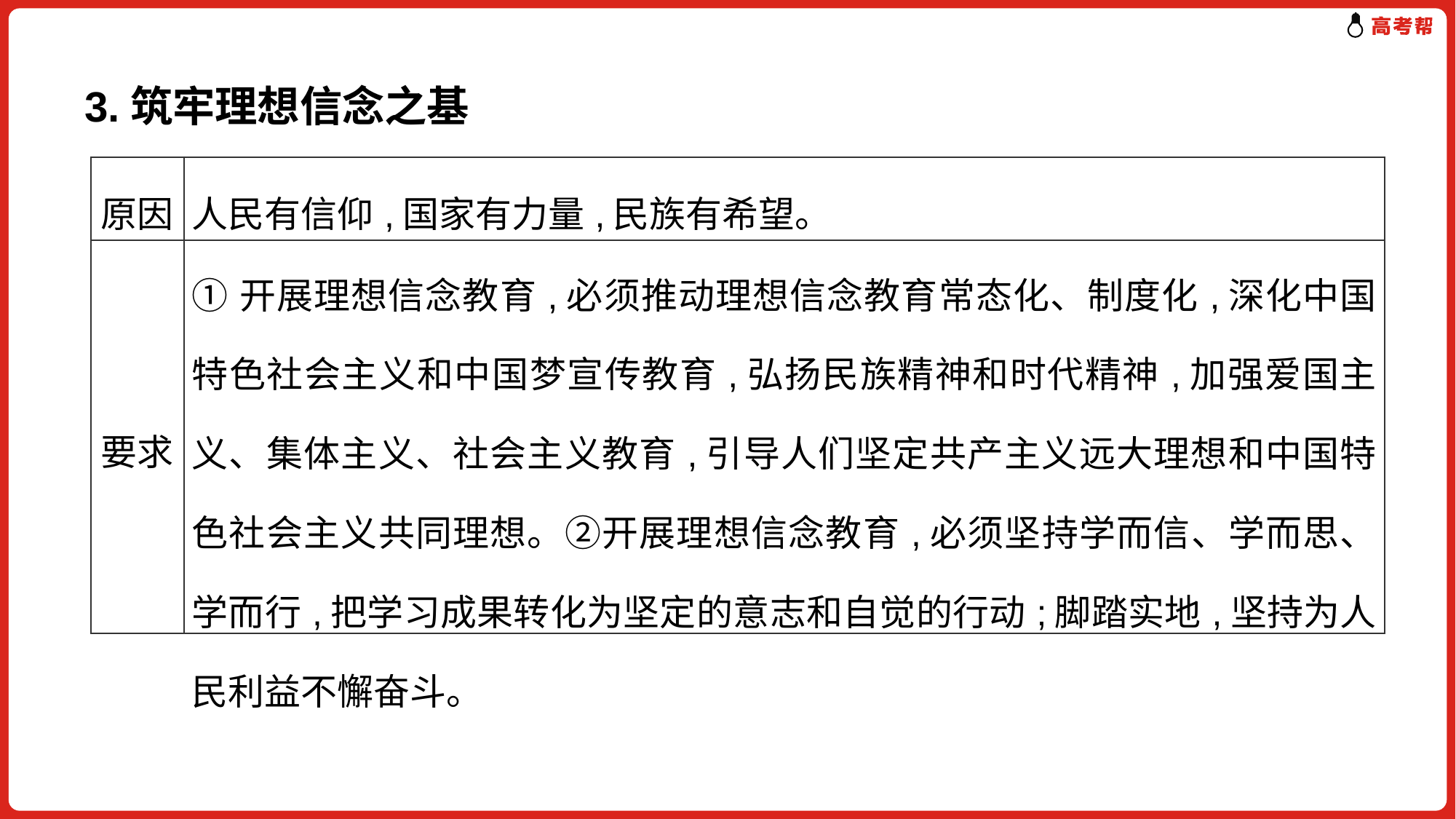

3.筑牢理想信念之基
| 原因 | 人民有信仰,国家有力量,民族有希望。 |
| --- | --- |
| 要求 | ①开展理想信念教育,必须推动理想信念教育常态化、制度化,深化中国特色社会主义和中国梦宣传教育,弘扬民族精神和时代精神,加强爱国主义、集体主义、社会主义教育,引导人们坚定共产主义远大理想和中国特色社会主义共同理想。②开展理想信念教育,必须坚持学而信、学而思、学而行,把学习成果转化为坚定的意志和自觉的行动;脚踏实地,坚持为人民利益不懈奋斗。 |